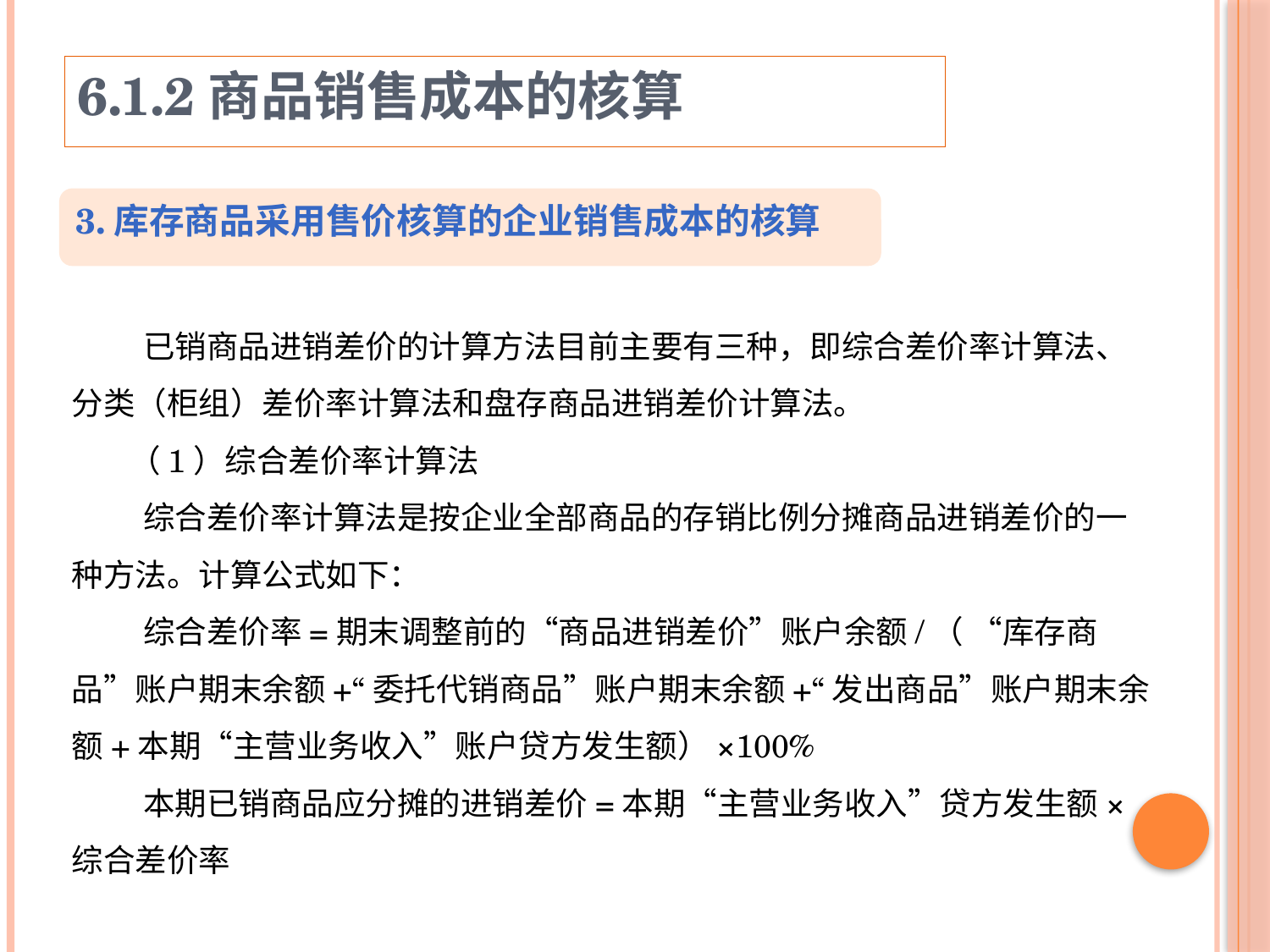

6.1.2商品销售成本的核算
3.库存商品采用售价核算的企业销售成本的核算
   已销商品进销差价的计算方法目前主要有三种，即综合差价率计算法、分类（柜组）差价率计算法和盘存商品进销差价计算法。
 （1）综合差价率计算法
   综合差价率计算法是按企业全部商品的存销比例分摊商品进销差价的一种方法。计算公式如下：
   综合差价率=期末调整前的“商品进销差价”账户余额/（ “库存商品”账户期末余额+“委托代销商品”账户期末余额+“发出商品”账户期末余额+本期“主营业务收入”账户贷方发生额）×100%
   本期已销商品应分摊的进销差价=本期“主营业务收入”贷方发生额×综合差价率